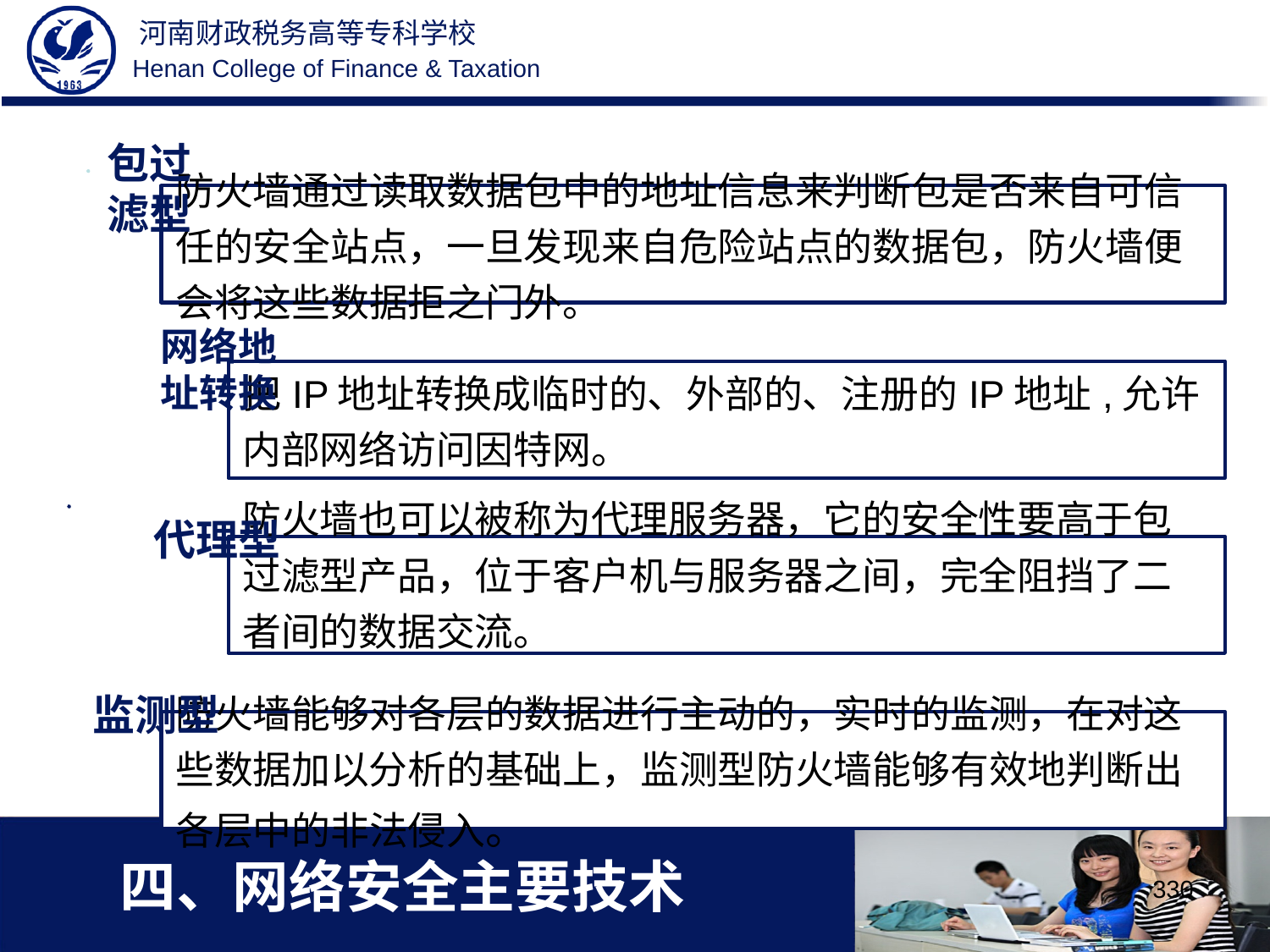

把IP地址转换成临时的、外部的、注册的IP地址,允许内部网络访问因特网。
防火墙也可以被称为代理服务器，它的安全性要高于包过滤型产品，位于客户机与服务器之间，完全阻挡了二者间的数据交流。
包过滤型
网络地址转换
代理型
监测型
# 四、网络安全主要技术
330